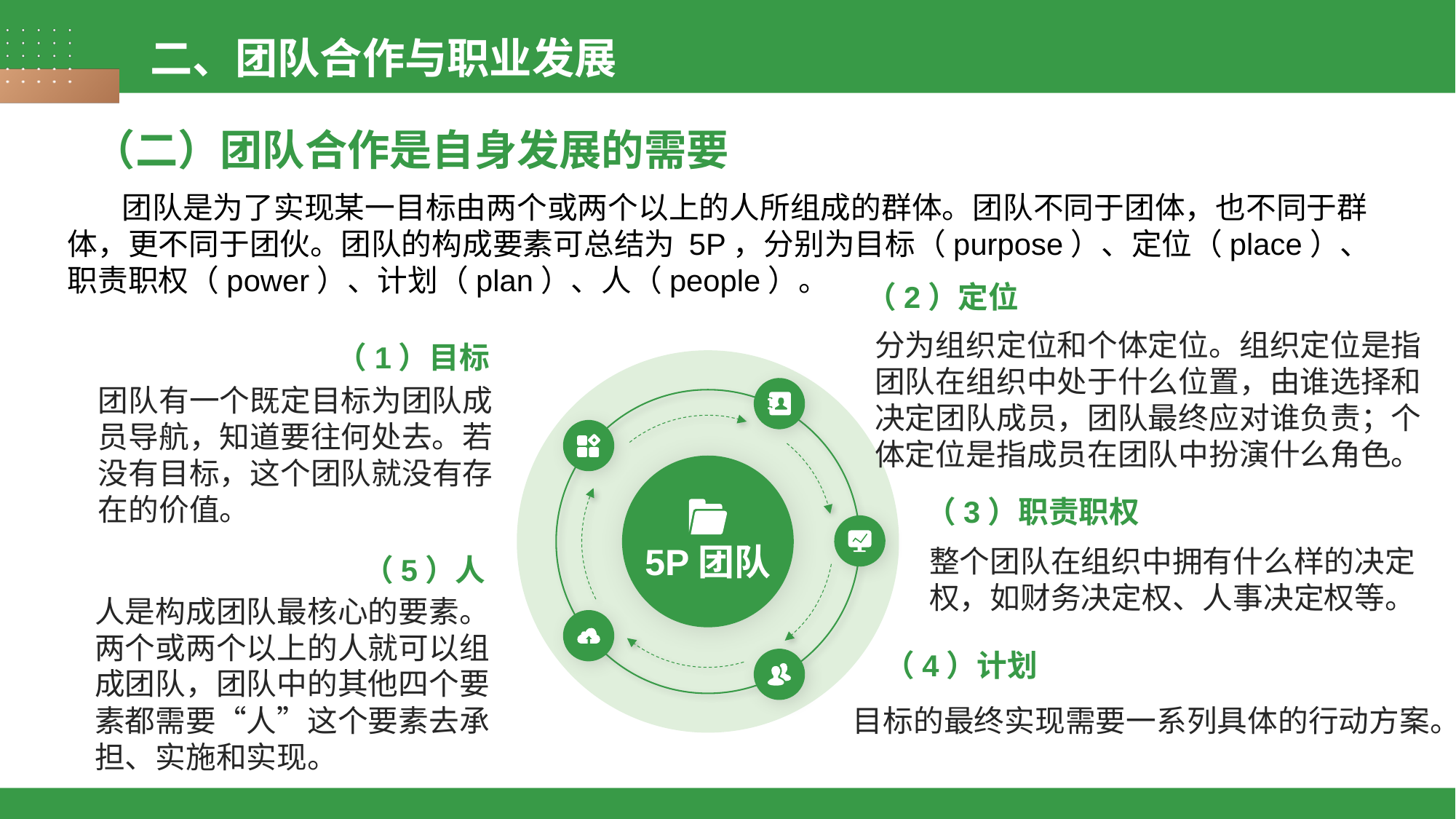

二、团队合作与职业发展
（二）团队合作是自身发展的需要
团队是为了实现某一目标由两个或两个以上的人所组成的群体。团队不同于团体，也不同于群体，更不同于团伙。团队的构成要素可总结为 5P，分别为目标（purpose）、定位（place）、职责职权（power）、计划（plan）、人（people）。
（2）定位
分为组织定位和个体定位。组织定位是指团队在组织中处于什么位置，由谁选择和决定团队成员，团队最终应对谁负责；个体定位是指成员在团队中扮演什么角色。
（1）目标
团队有一个既定目标为团队成员导航，知道要往何处去。若没有目标，这个团队就没有存在的价值。

（3）职责职权
整个团队在组织中拥有什么样的决定权，如财务决定权、人事决定权等。

5P团队
（5）人
人是构成团队最核心的要素。两个或两个以上的人就可以组成团队，团队中的其他四个要素都需要“人”这个要素去承担、实施和实现。

（4）计划
目标的最终实现需要一系列具体的行动方案。